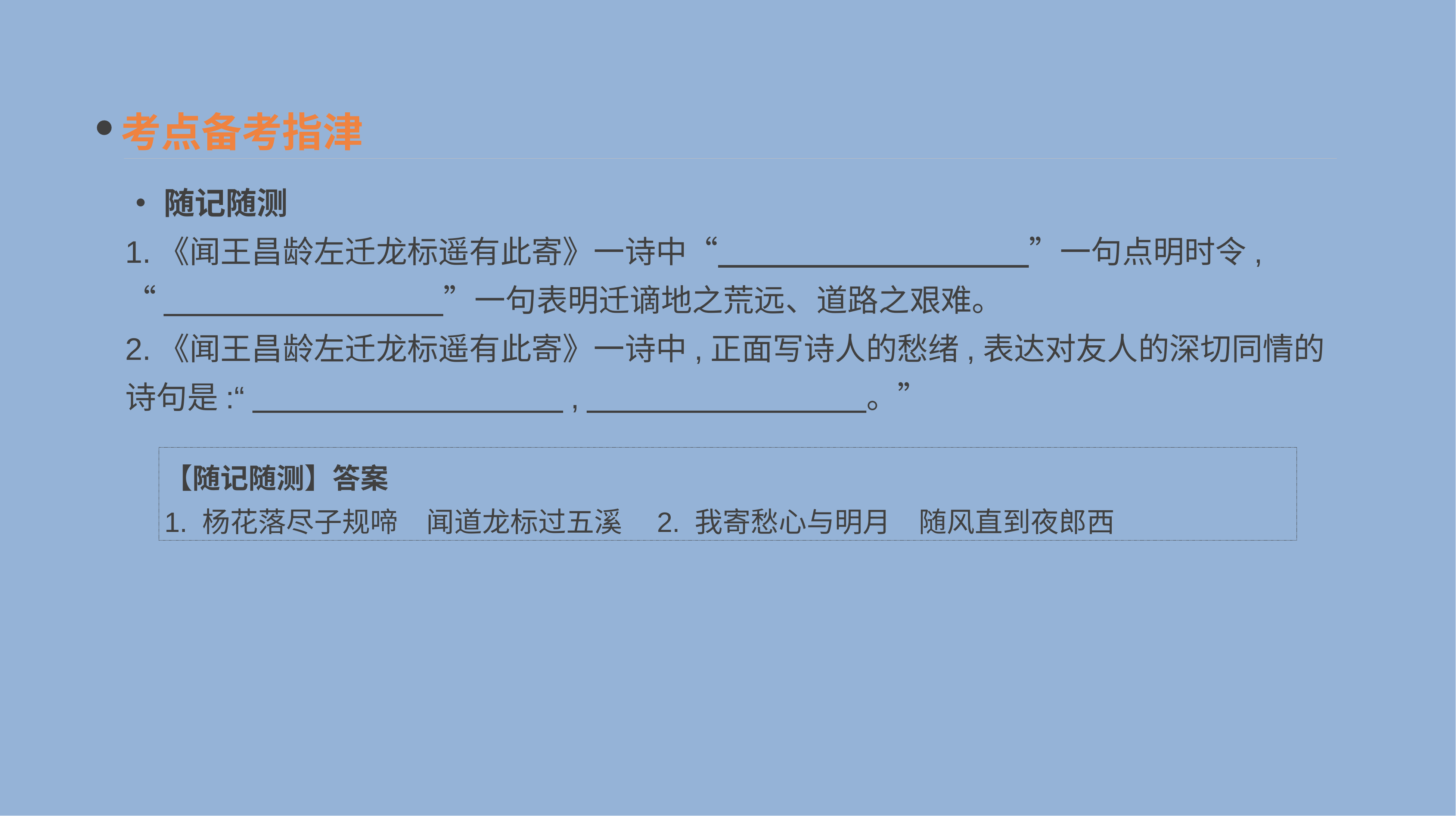

考点备考指津

•随记随测
1.《闻王昌龄左迁龙标遥有此寄》一诗中“　　　　　　　　　　”一句点明时令,
“　　　　　　　　　”一句表明迁谪地之荒远、道路之艰难。
2.《闻王昌龄左迁龙标遥有此寄》一诗中,正面写诗人的愁绪,表达对友人的深切同情的诗句是:“　　　　　　　　　　,　　　　　　　　　。”
【随记随测】答案
1. 杨花落尽子规啼　闻道龙标过五溪　2. 我寄愁心与明月　随风直到夜郎西